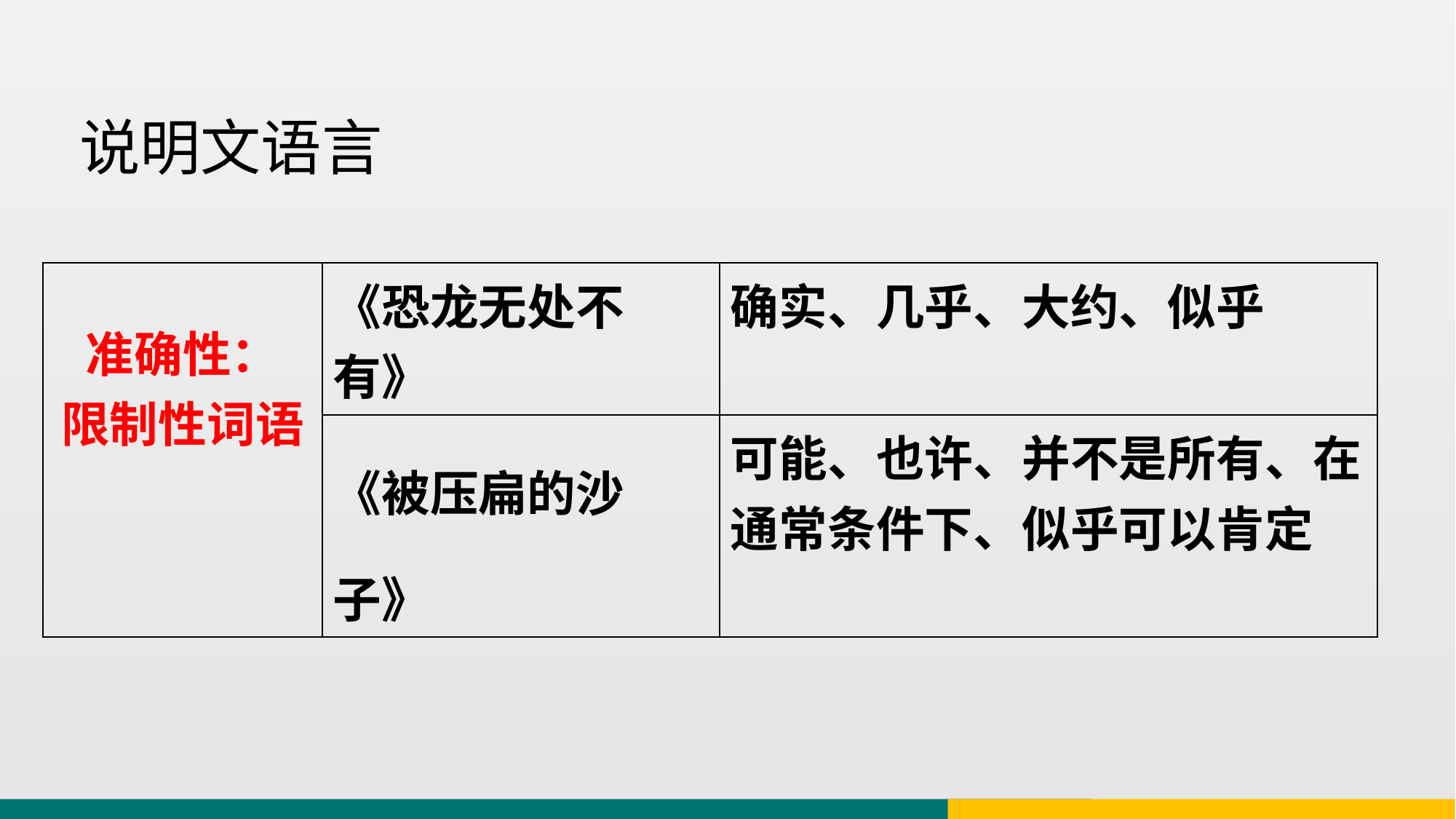

说明文语言
| 准确性： 限制性词语 | 《恐龙无处不有》 | 确实、几乎、大约、似乎 |
| --- | --- | --- |
|  | 《被压扁的沙子》 | 可能、也许、并不是所有、在通常条件下、似乎可以肯定 |